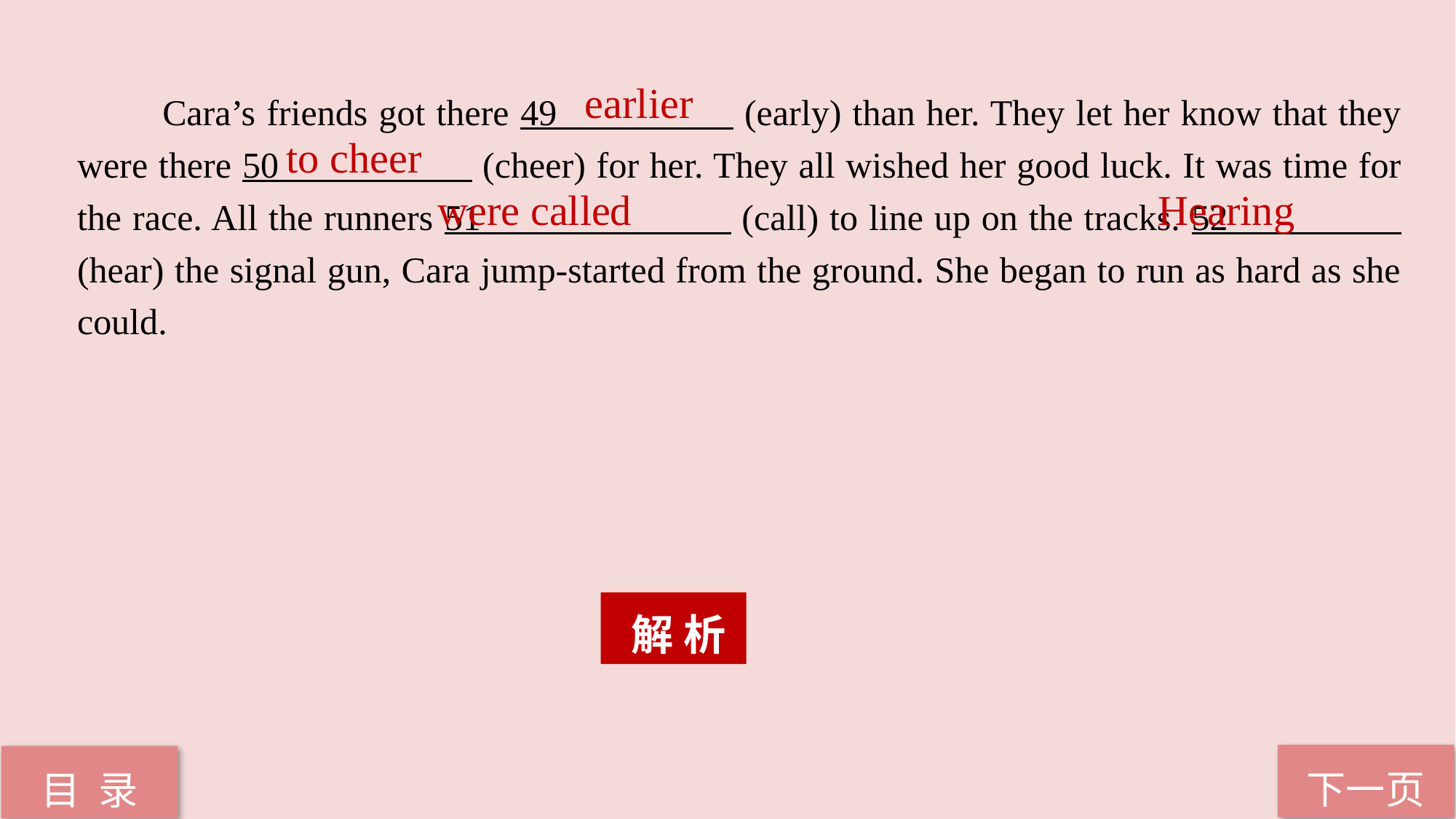

earlier
　　Cara’s friends got there 49                 (early) than her. They let her know that they were there 50                   (cheer) for her. They all wished her good luck. It was time for the race. All the runners 51                        (call) to line up on the tracks. 52                 (hear) the signal gun, Cara jump-started from the ground. She began to run as hard as she could.
to cheer
were called
Hearing
 解 析